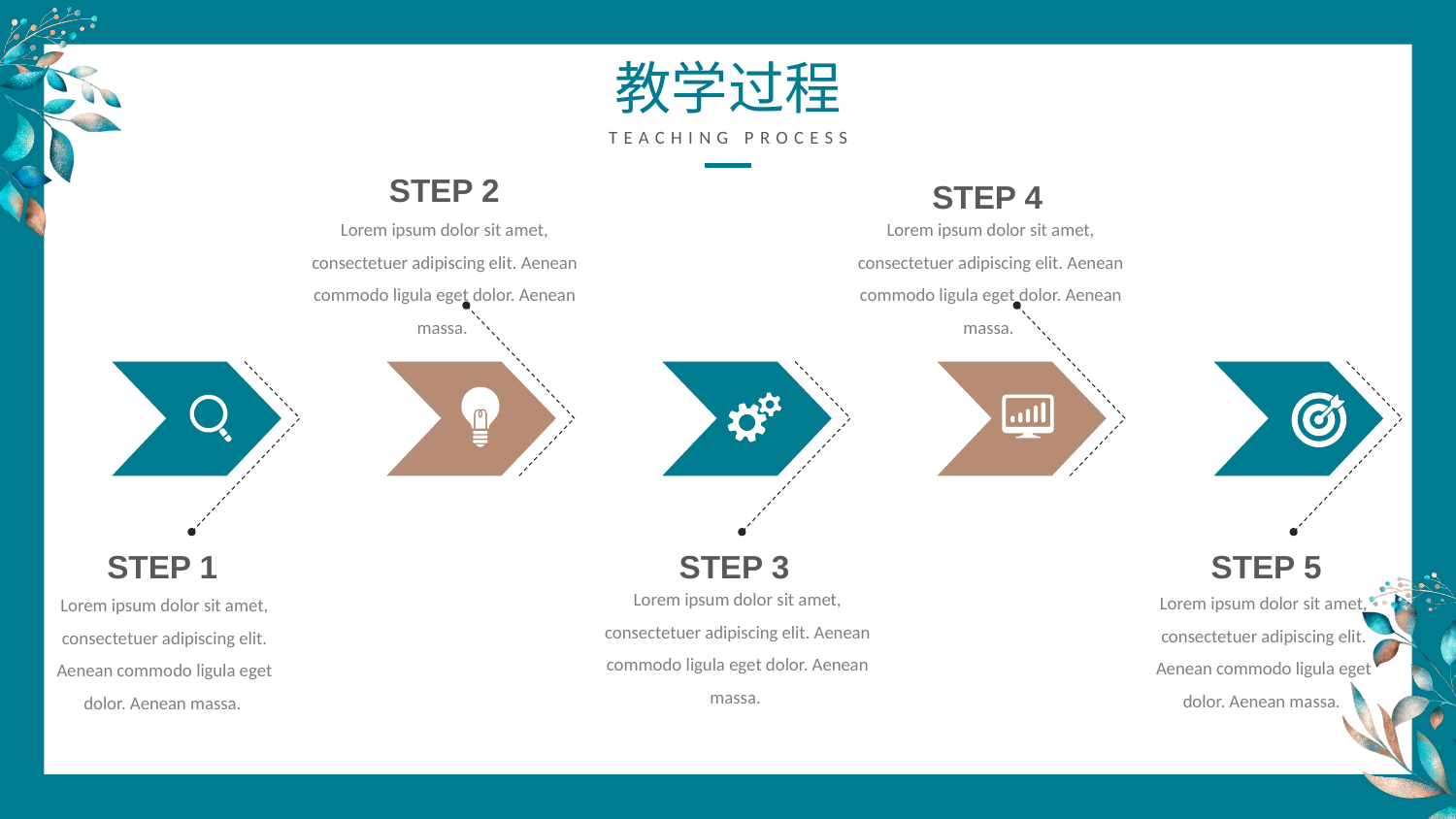

教学过程
TEACHING PROCESS
STEP 2
STEP 4
Lorem ipsum dolor sit amet, consectetuer adipiscing elit. Aenean commodo ligula eget dolor. Aenean massa.
Lorem ipsum dolor sit amet, consectetuer adipiscing elit. Aenean commodo ligula eget dolor. Aenean massa.

STEP 1
STEP 3
STEP 5
Lorem ipsum dolor sit amet, consectetuer adipiscing elit. Aenean commodo ligula eget dolor. Aenean massa.
Lorem ipsum dolor sit amet, consectetuer adipiscing elit. Aenean commodo ligula eget dolor. Aenean massa.
Lorem ipsum dolor sit amet, consectetuer adipiscing elit. Aenean commodo ligula eget dolor. Aenean massa.